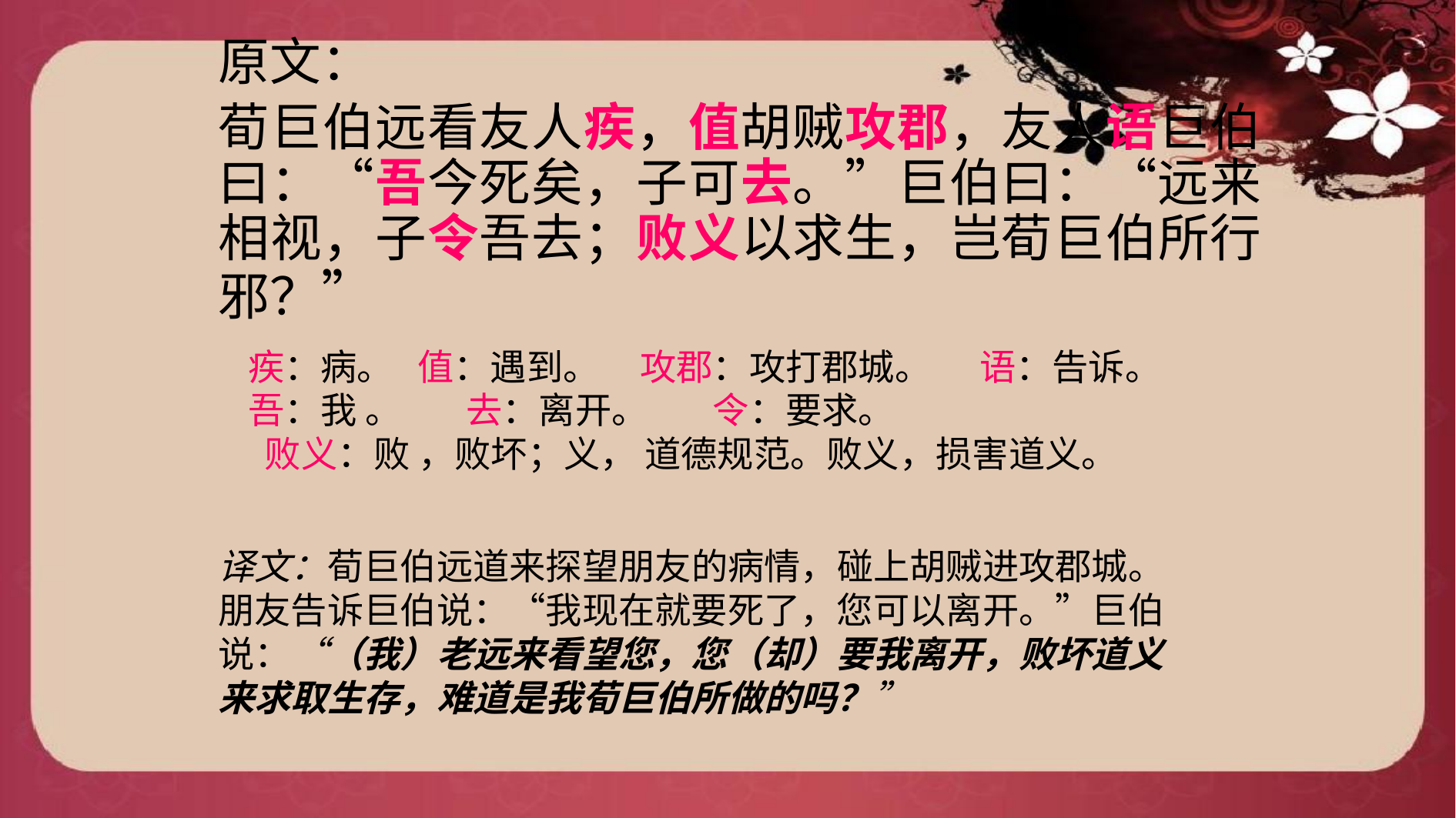

原文：
荀巨伯远看友人疾，值胡贼攻郡，友人语巨伯曰：“吾今死矣，子可去。”巨伯曰：“远来相视，子令吾去；败义以求生，岂荀巨伯所行邪？”

疾：病。   值：遇到。     攻郡：攻打郡城。      语：告诉。
吾：我 。        去：离开。        令：要求。
 败义：败 ，败坏；义， 道德规范。败义，损害道义。
译文：荀巨伯远道来探望朋友的病情，碰上胡贼进攻郡城。朋友告诉巨伯说：“我现在就要死了，您可以离开。”巨伯说：“（我）老远来看望您，您（却）要我离开，败坏道义来求取生存，难道是我荀巨伯所做的吗？”